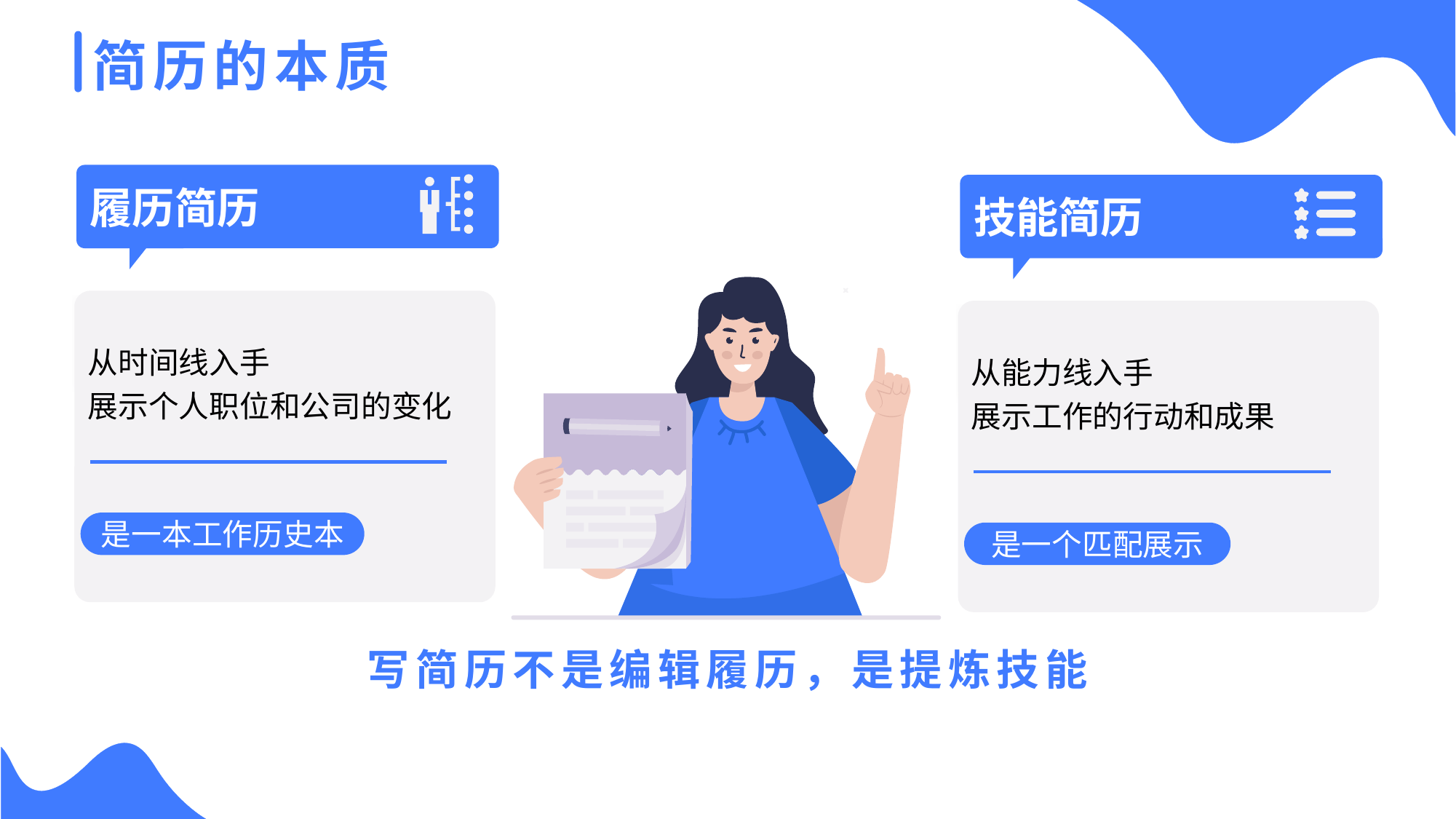

简历的本质

履历简历

技能简历

从时间线入手
展示个人职位和公司的变化
从能力线入手
展示工作的行动和成果
是一本工作历史本
是一个匹配展示
写简历不是编辑履历，是提炼技能